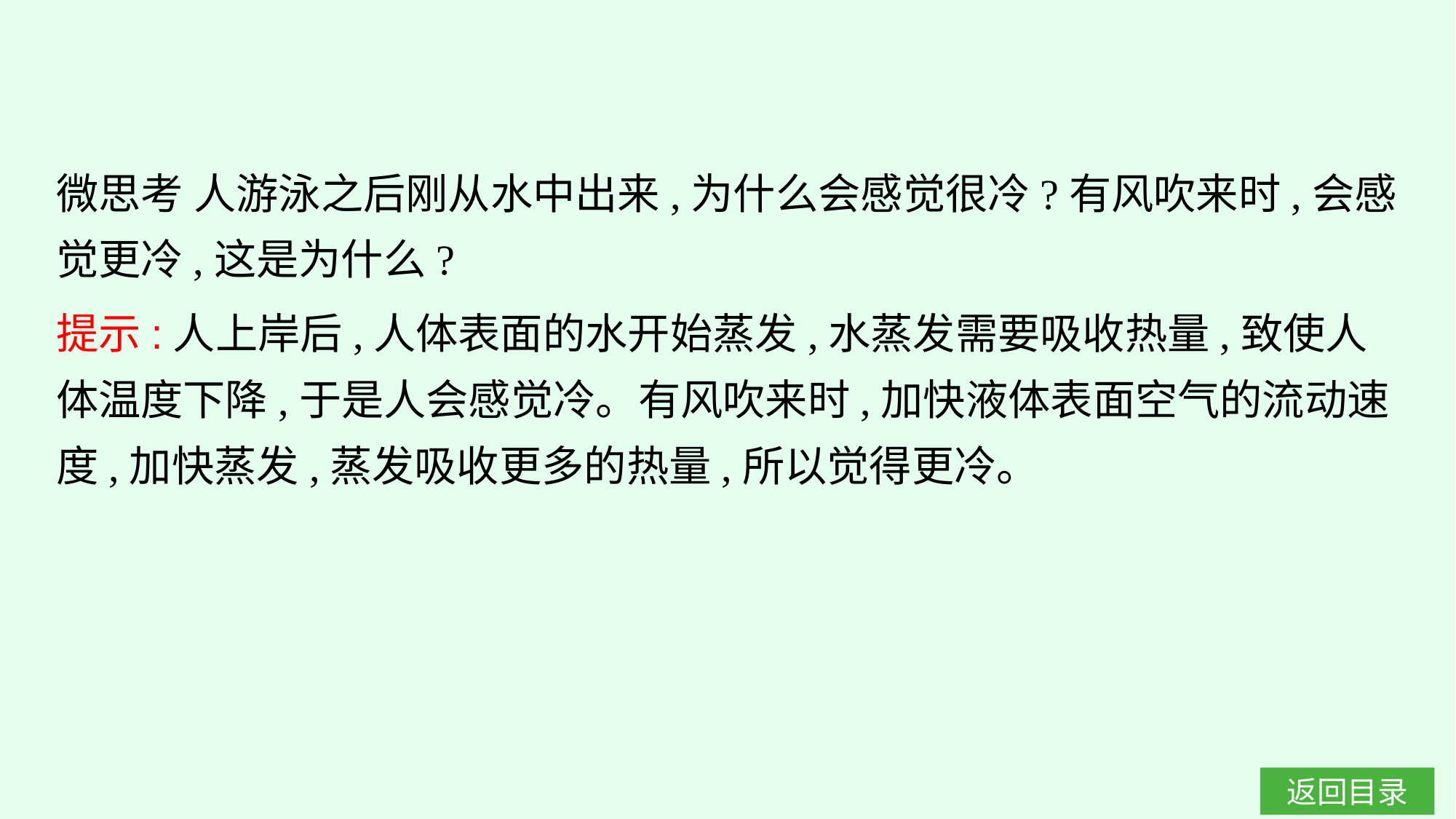

微思考 人游泳之后刚从水中出来,为什么会感觉很冷?有风吹来时,会感觉更冷,这是为什么?
提示:人上岸后,人体表面的水开始蒸发,水蒸发需要吸收热量,致使人体温度下降,于是人会感觉冷。有风吹来时,加快液体表面空气的流动速度,加快蒸发,蒸发吸收更多的热量,所以觉得更冷。